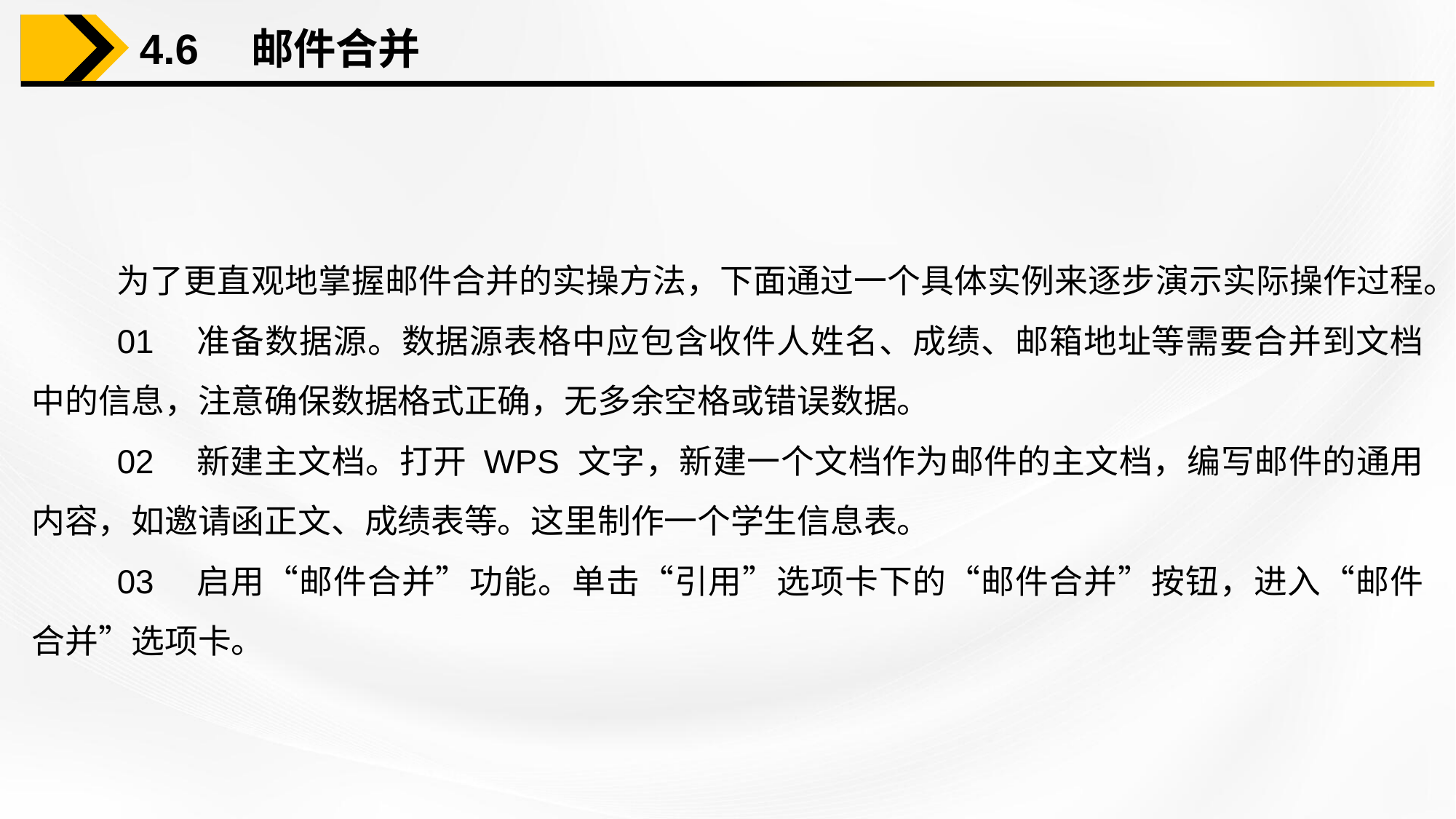

4.6　邮件合并
为了更直观地掌握邮件合并的实操方法，下面通过一个具体实例来逐步演示实际操作过程。
01　准备数据源。数据源表格中应包含收件人姓名、成绩、邮箱地址等需要合并到文档中的信息，注意确保数据格式正确，无多余空格或错误数据。
02　新建主文档。打开 WPS 文字，新建一个文档作为邮件的主文档，编写邮件的通用内容，如邀请函正文、成绩表等。这里制作一个学生信息表。
03　启用“邮件合并”功能。单击“引用”选项卡下的“邮件合并”按钮，进入“邮件合并”选项卡。